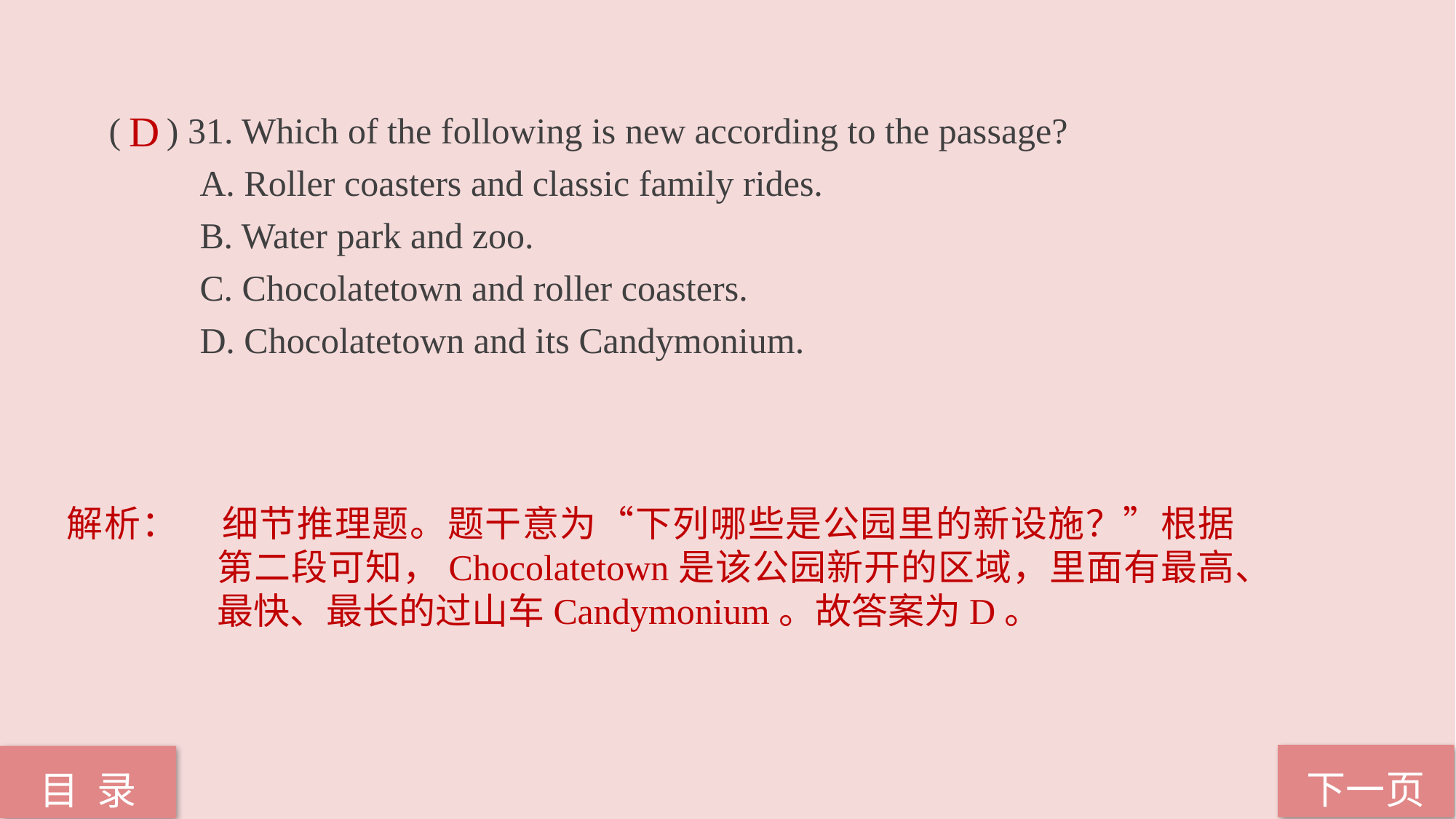

(     ) 31. Which of the following is new according to the passage?
          A. Roller coasters and classic family rides.
          B. Water park and zoo.
          C. Chocolatetown and roller coasters.
          D. Chocolatetown and its Candymonium.

D
解析：	细节推理题。题干意为“下列哪些是公园里的新设施？”根据第二段可知，Chocolatetown是该公园新开的区域，里面有最高、最快、最长的过山车Candymonium。故答案为D。